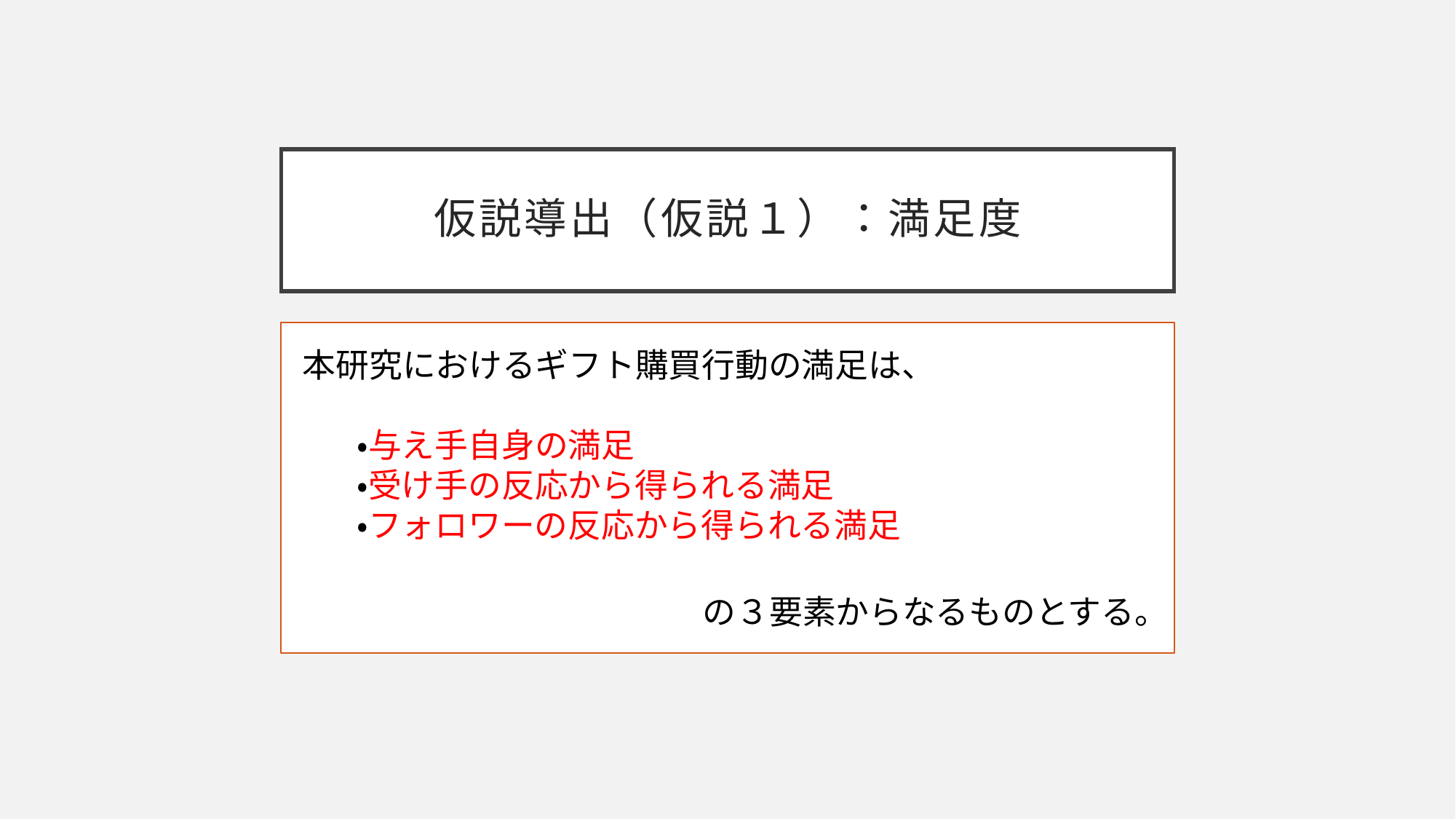

# 仮説導出（仮説１）：満足度
本研究におけるギフト購買行動の満足は、

・与え手自身の満足
・受け手の反応から得られる満足
・フォロワーの反応から得られる満足

　　　　　　　　　　　の３要素からなるものとする。